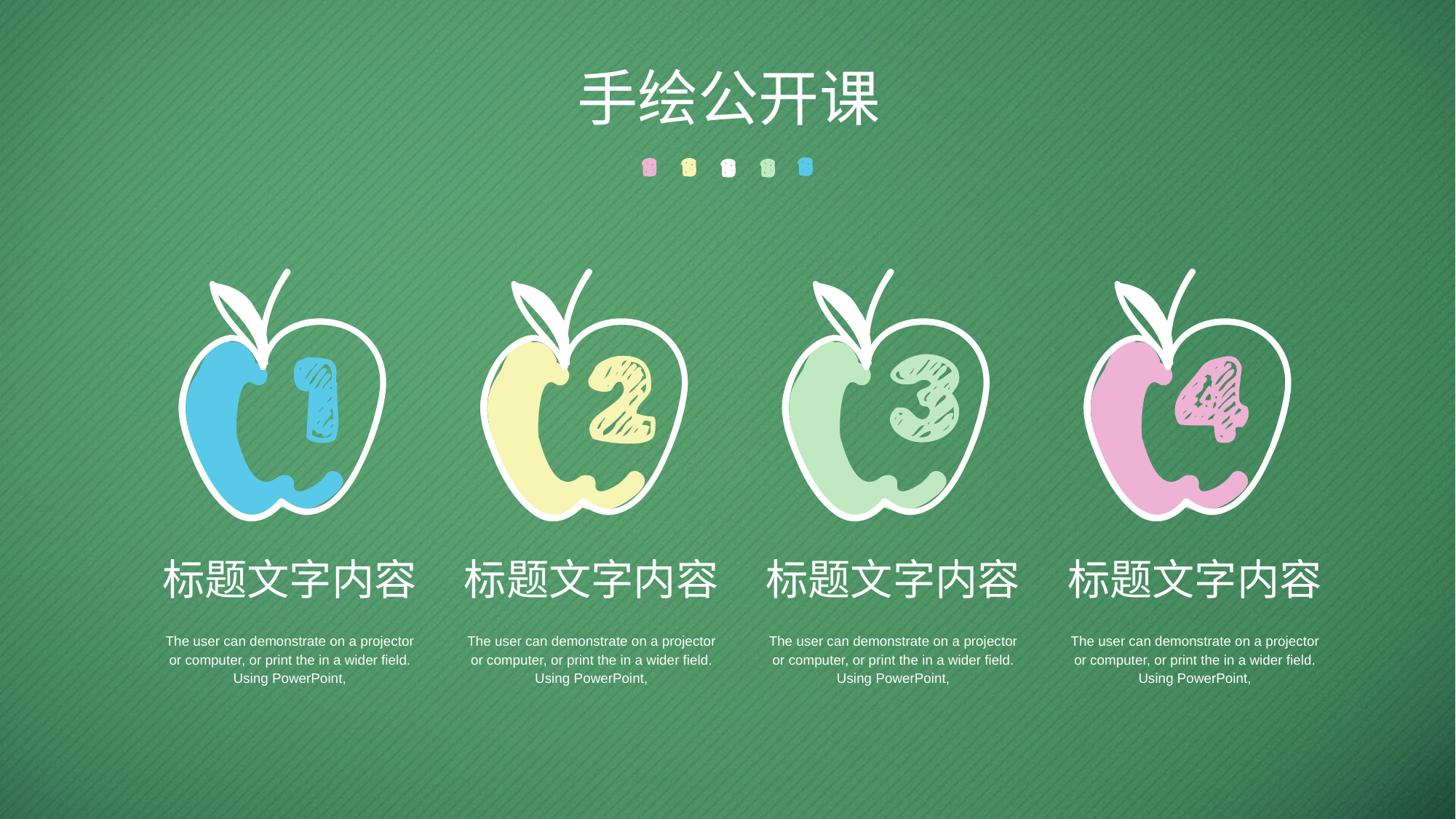

手绘公开课

标题文字内容
The user can demonstrate on a projector or computer, or print the in a wider field. Using PowerPoint,
标题文字内容
The user can demonstrate on a projector or computer, or print the in a wider field. Using PowerPoint,
标题文字内容
The user can demonstrate on a projector or computer, or print the in a wider field. Using PowerPoint,
标题文字内容
The user can demonstrate on a projector or computer, or print the in a wider field. Using PowerPoint,